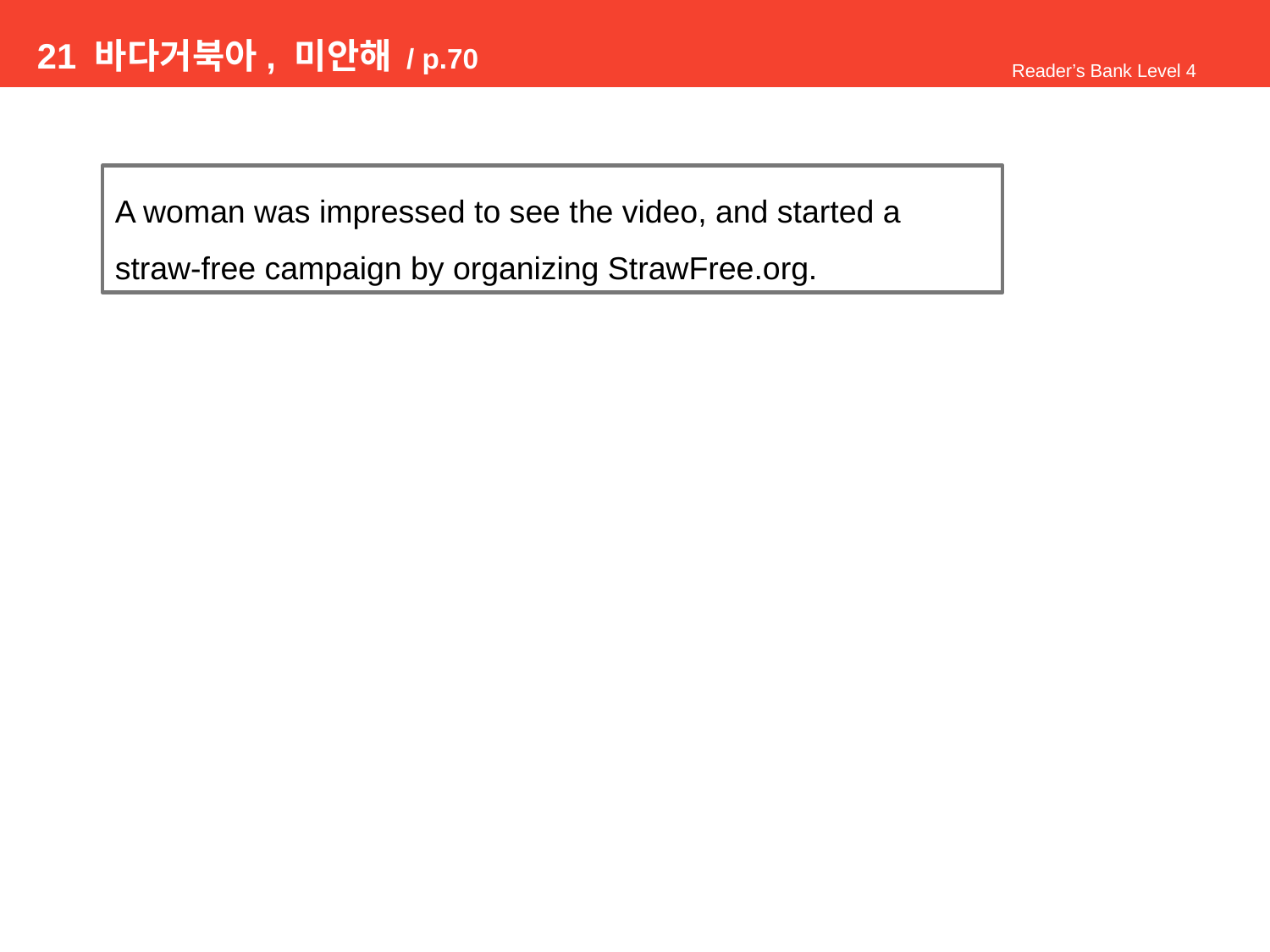

# 21 바다거북아, 미안해 / p.70
Reader’s Bank Level 4

A woman was impressed to see the video, and started a
straw-free campaign by organizing StrawFree.org.